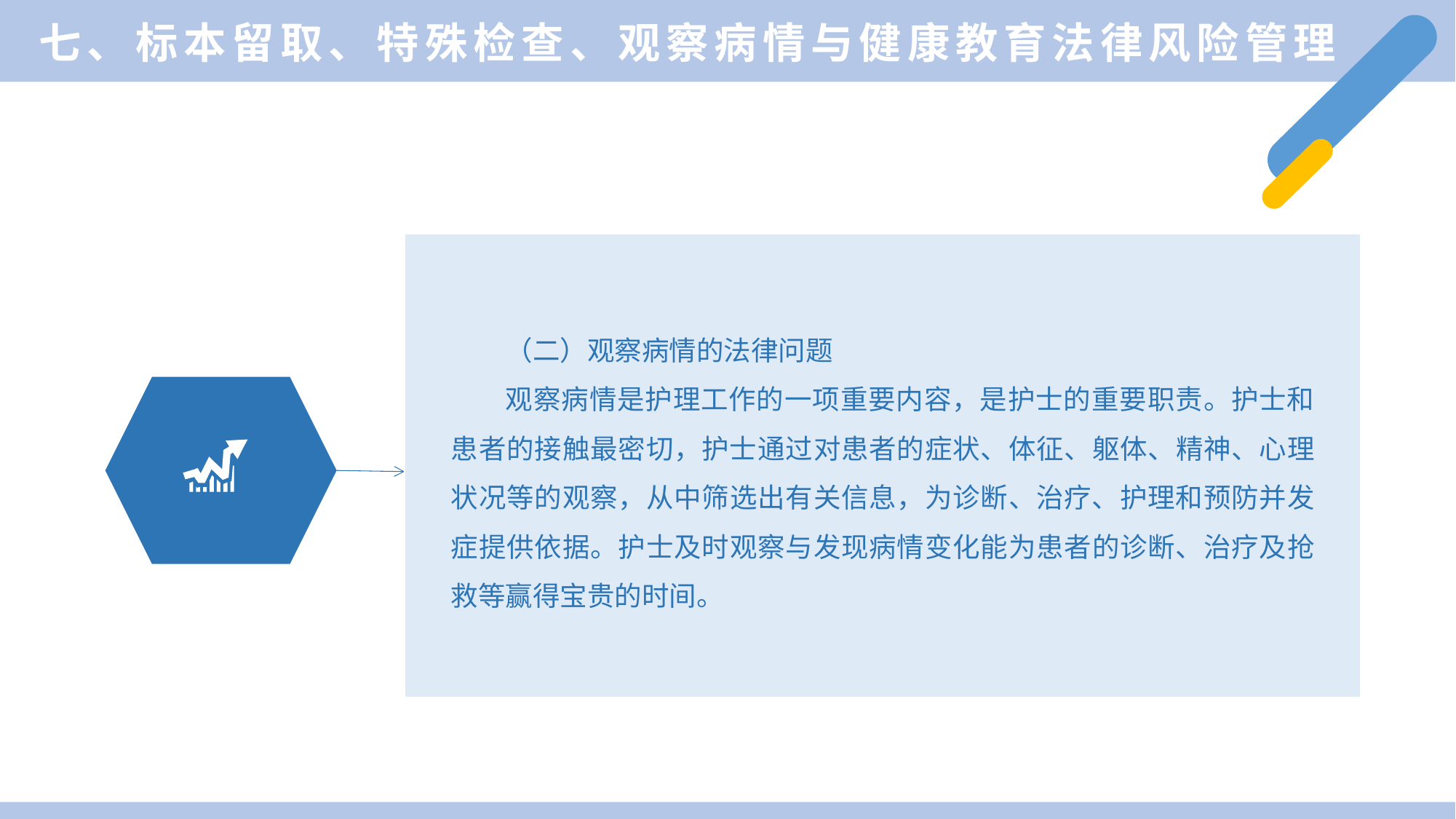

七、标本留取、特殊检查、观察病情与健康教育法律风险管理

（二）观察病情的法律问题
观察病情是护理工作的一项重要内容，是护士的重要职责。护士和患者的接触最密切，护士通过对患者的症状、体征、躯体、精神、心理状况等的观察，从中筛选出有关信息，为诊断、治疗、护理和预防并发症提供依据。护士及时观察与发现病情变化能为患者的诊断、治疗及抢救等赢得宝贵的时间。